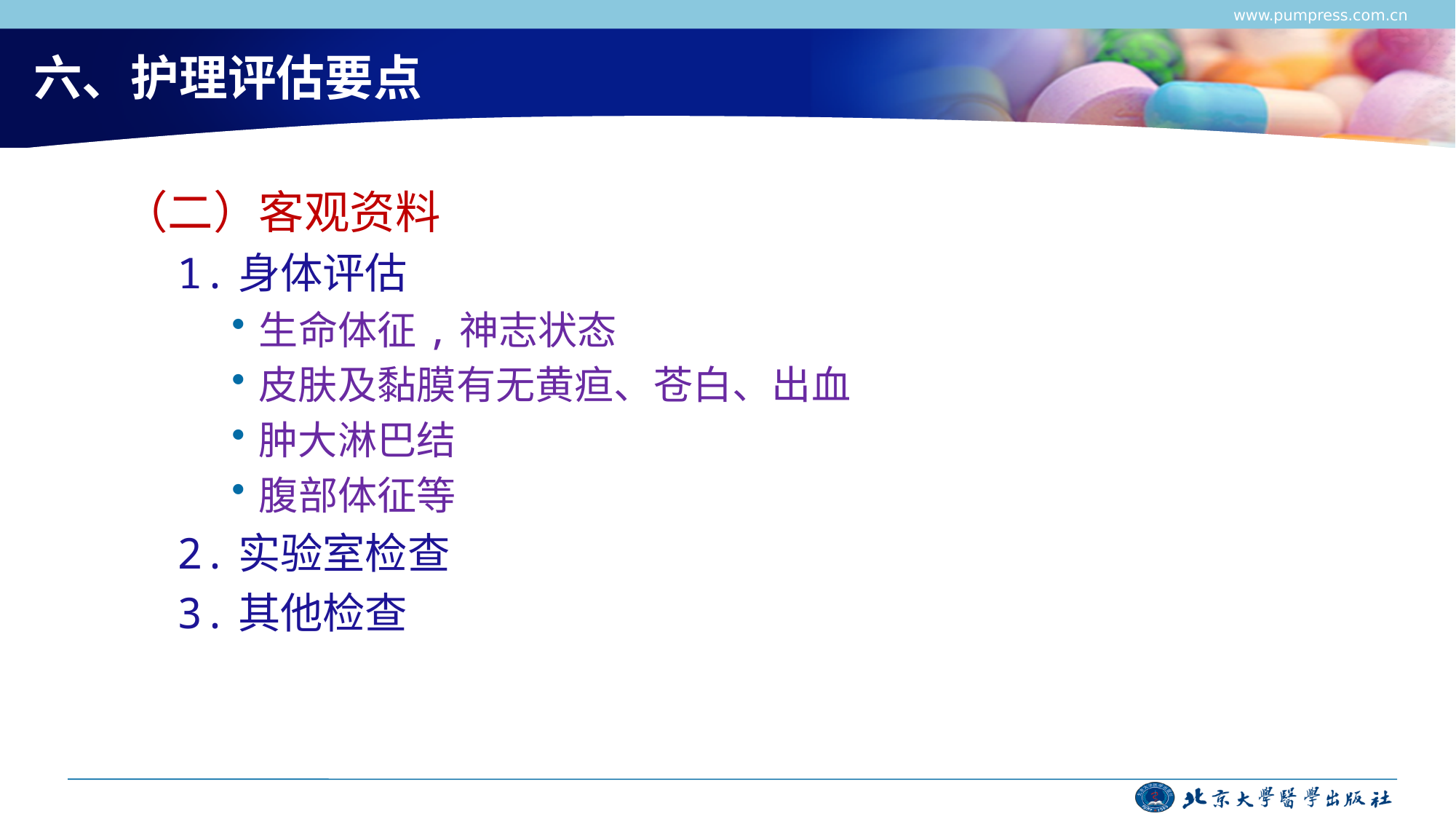

www.pumpress.com.cn
# 六、护理评估要点
（二）客观资料
1.身体评估
生命体征,神志状态
皮肤及黏膜有无黄疸、苍白、出血
肿大淋巴结
腹部体征等
2.实验室检查
3.其他检查